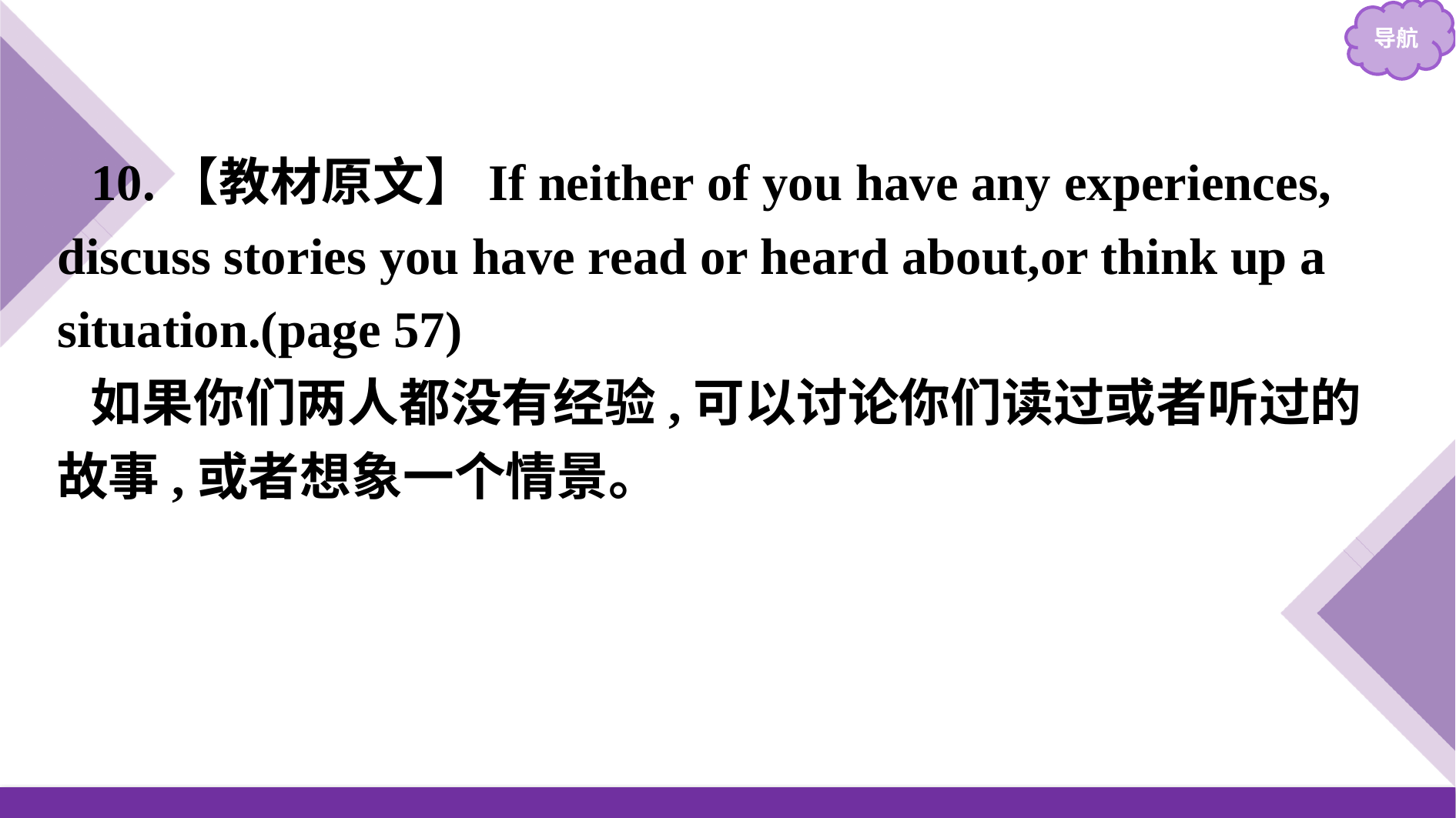

10.【教材原文】If neither of you have any experiences, discuss stories you have read or heard about,or think up a situation.(page 57)
如果你们两人都没有经验,可以讨论你们读过或者听过的故事,或者想象一个情景。